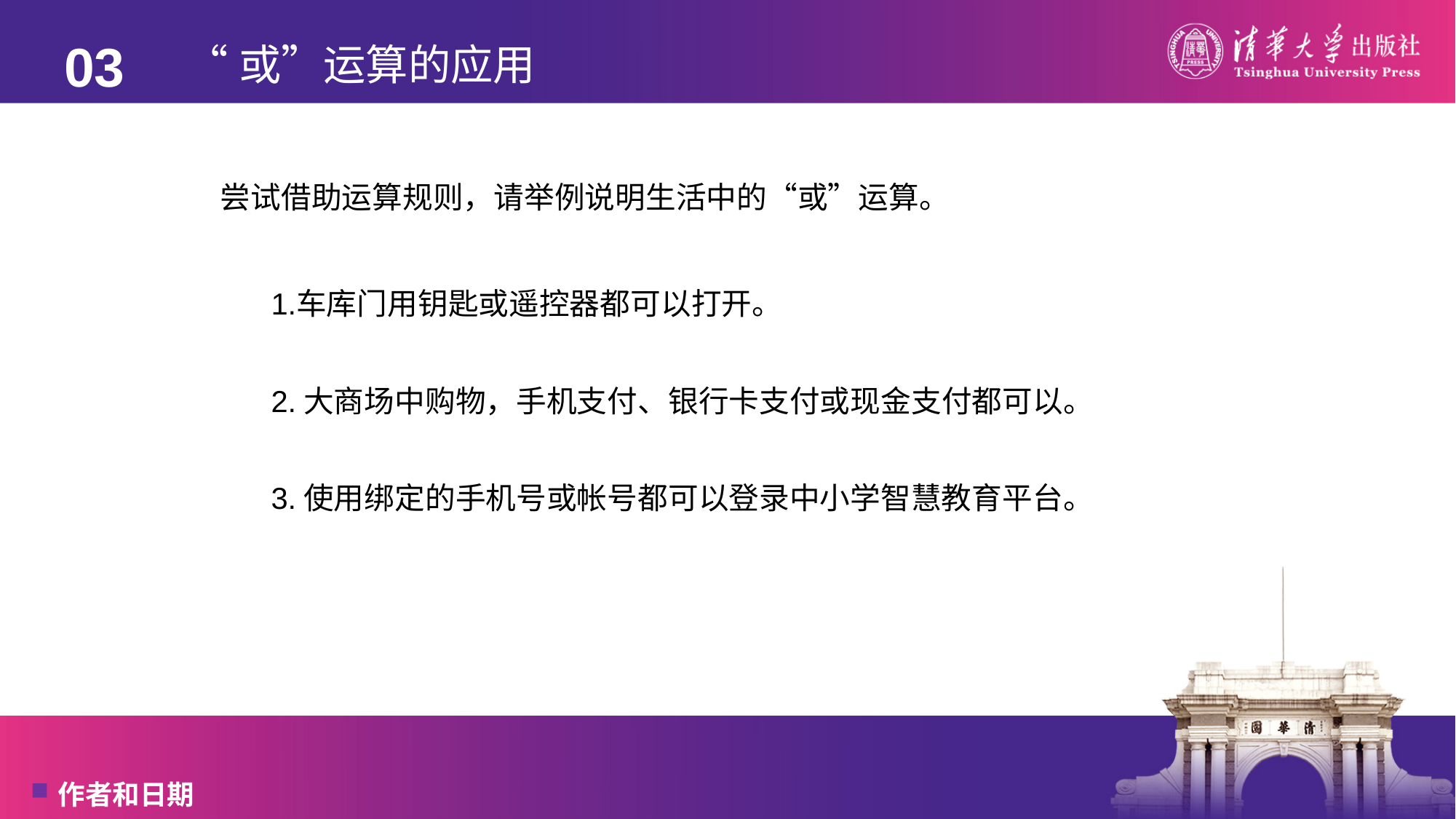

03
# “或”运算的应用
    尝试借助运算规则，请举例说明生活中的“或”运算。
车库门用钥匙或遥控器都可以打开。
2.大商场中购物，手机支付、银行卡支付或现金支付都可以。
3.使用绑定的手机号或帐号都可以登录中小学智慧教育平台。
作者和日期